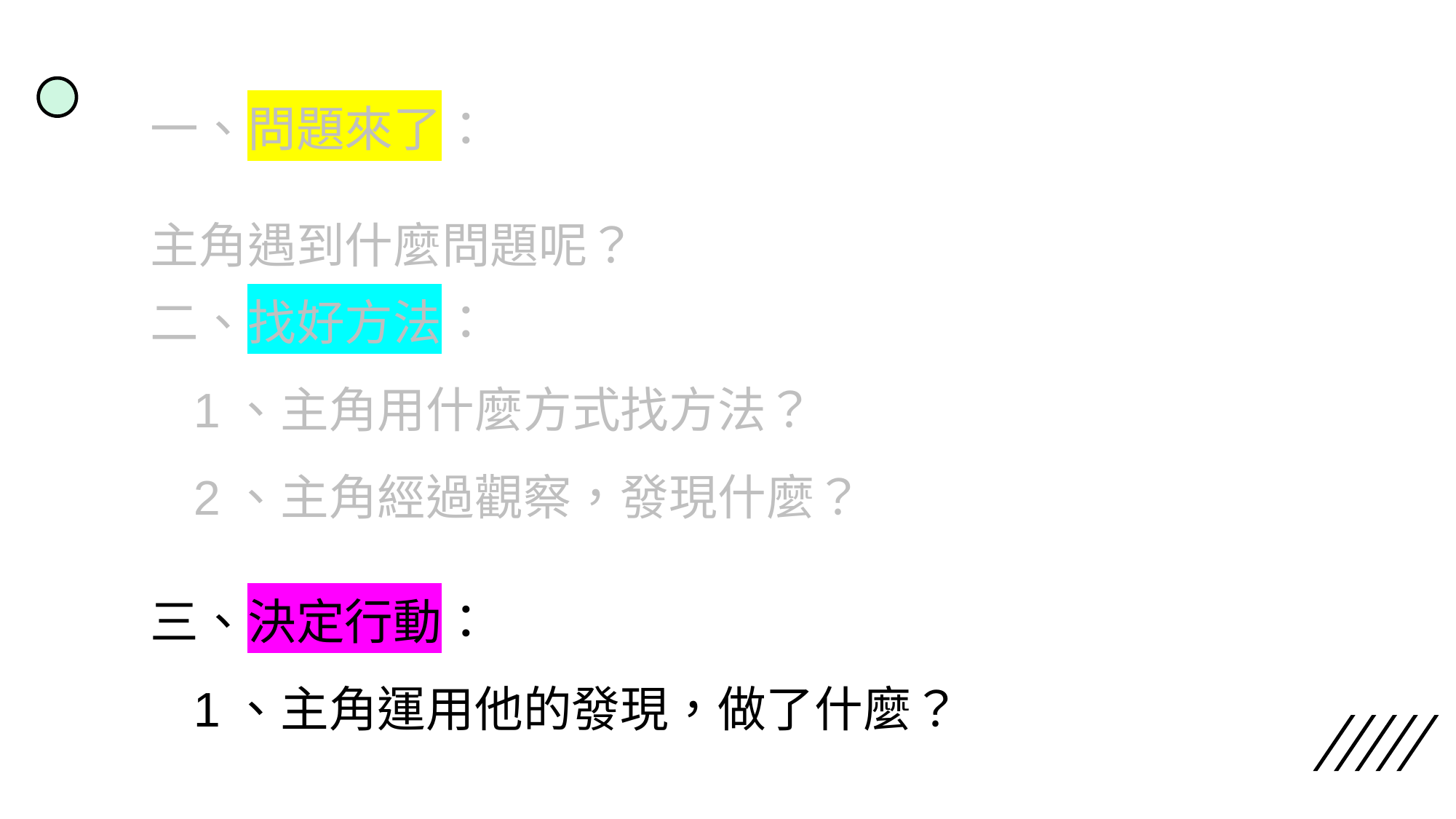

一、問題來了：
主角遇到什麼問題呢？
二、找好方法：
1、主角用什麼方式找方法？
2、主角經過觀察，發現什麼？
三、決定行動：
1、主角運用他的發現，做了什麼？